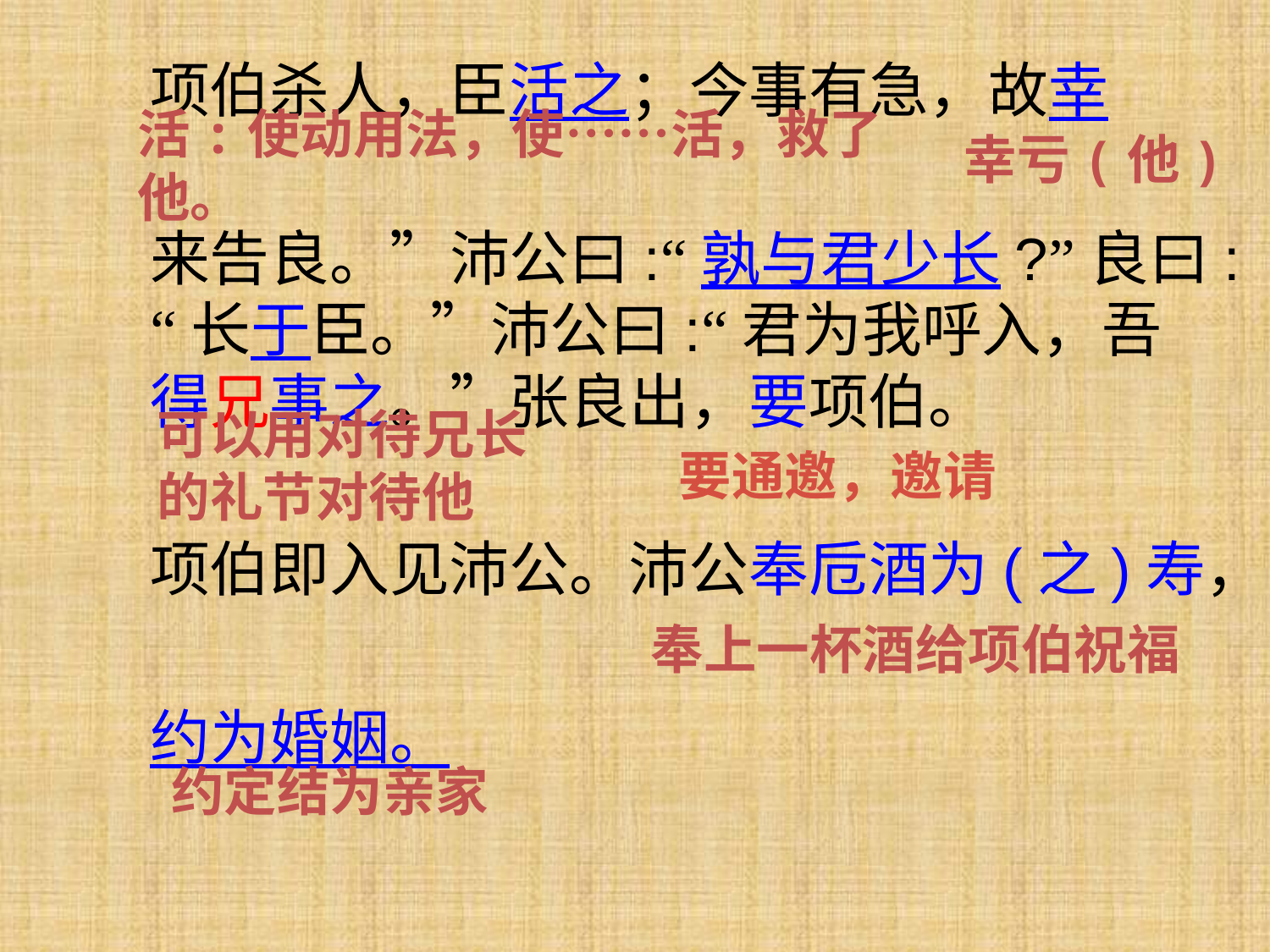

项伯杀人，臣活之；今事有急，故幸

来告良。”沛公曰:“孰与君少长?”良曰:“长于臣。”沛公曰:“君为我呼入，吾得兄事之。”张良出，要项伯。

项伯即入见沛公。沛公奉卮酒为(之)寿，

约为婚姻。

幸亏(他)
活:使动用法，使……活，救了他。
可以用对待兄长的礼节对待他
要通邀，邀请
奉上一杯酒给项伯祝福
约定结为亲家